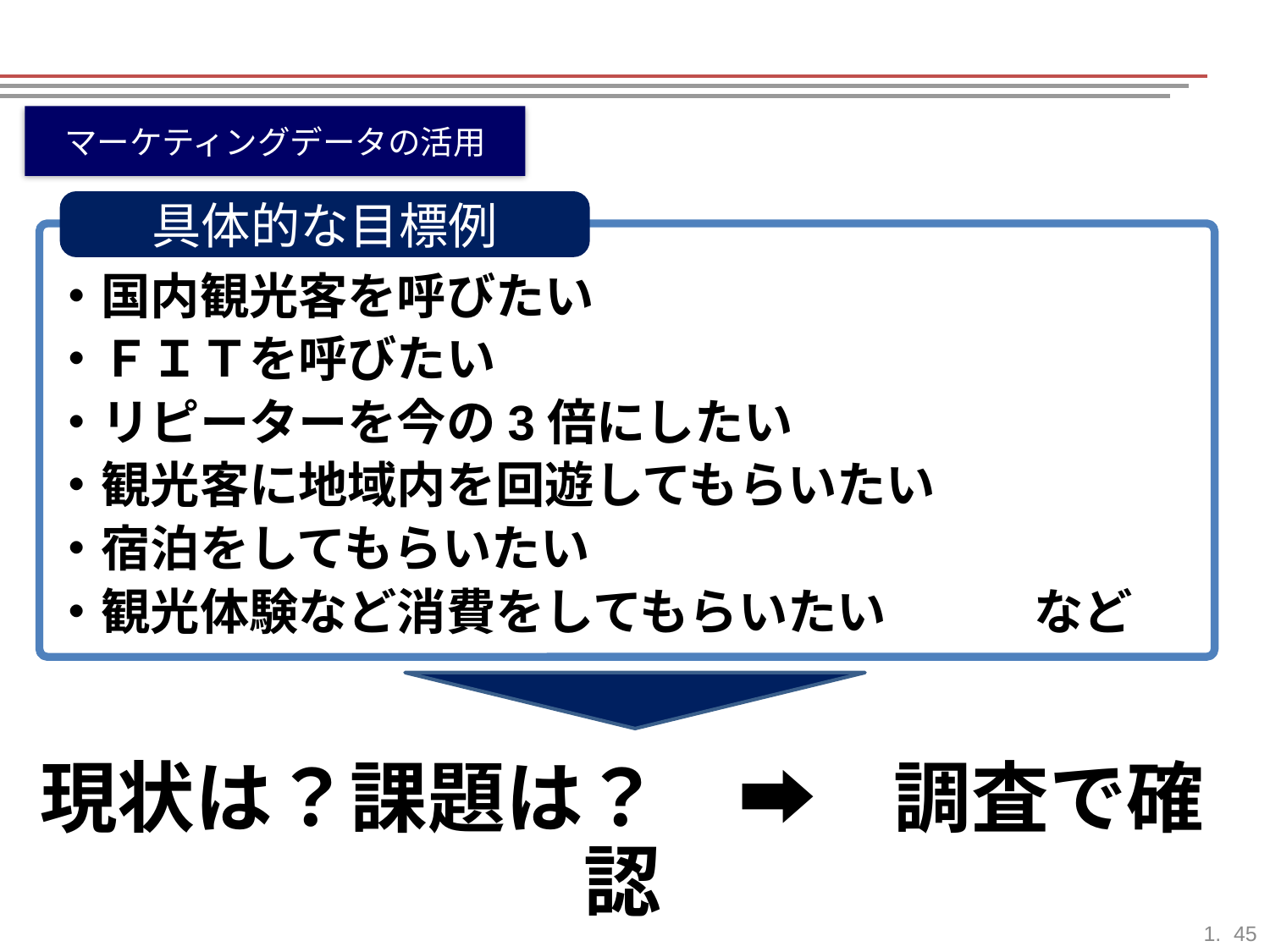

マーケティングデータの活用
具体的な目標例

・国内観光客を呼びたい
・ＦＩＴを呼びたい
・リピーターを今の3倍にしたい
・観光客に地域内を回遊してもらいたい
・宿泊をしてもらいたい
・観光体験など消費をしてもらいたい　　　など

現状は？課題は？　➡　調査で確認
45